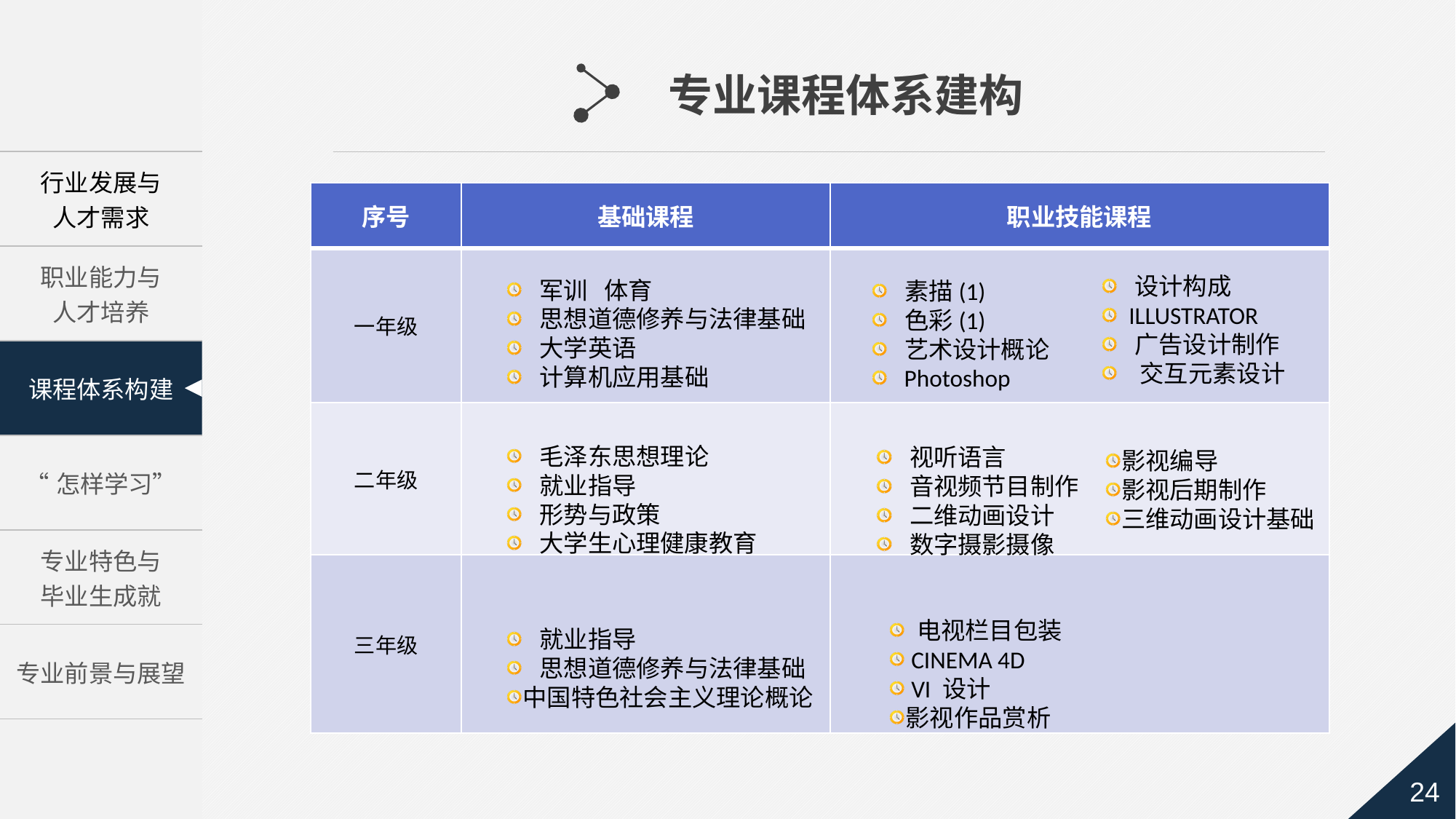

专业课程体系建构
| 序号 | 基础课程 | 职业技能课程 |
| --- | --- | --- |
| 一年级 |  |  |
| 二年级 |  |  |
| 三年级 |  |  |
  设计构成
  ILLUSTRATOR
  广告设计制作
   交互元素设计
  军训   体育
  思想道德修养与法律基础
  大学英语
  计算机应用基础
  素描(1)
  色彩(1)
  艺术设计概论
   Photoshop
  毛泽东思想理论
  就业指导
  形势与政策
  大学生心理健康教育
  视听语言
  音视频节目制作
  二维动画设计
  数字摄影摄像
 电视栏目包装
 CINEMA 4D
 VI 设计
影视作品赏析
  就业指导
  思想道德修养与法律基础
中国特色社会主义理论概论
影视编导
影视后期制作
三维动画设计基础